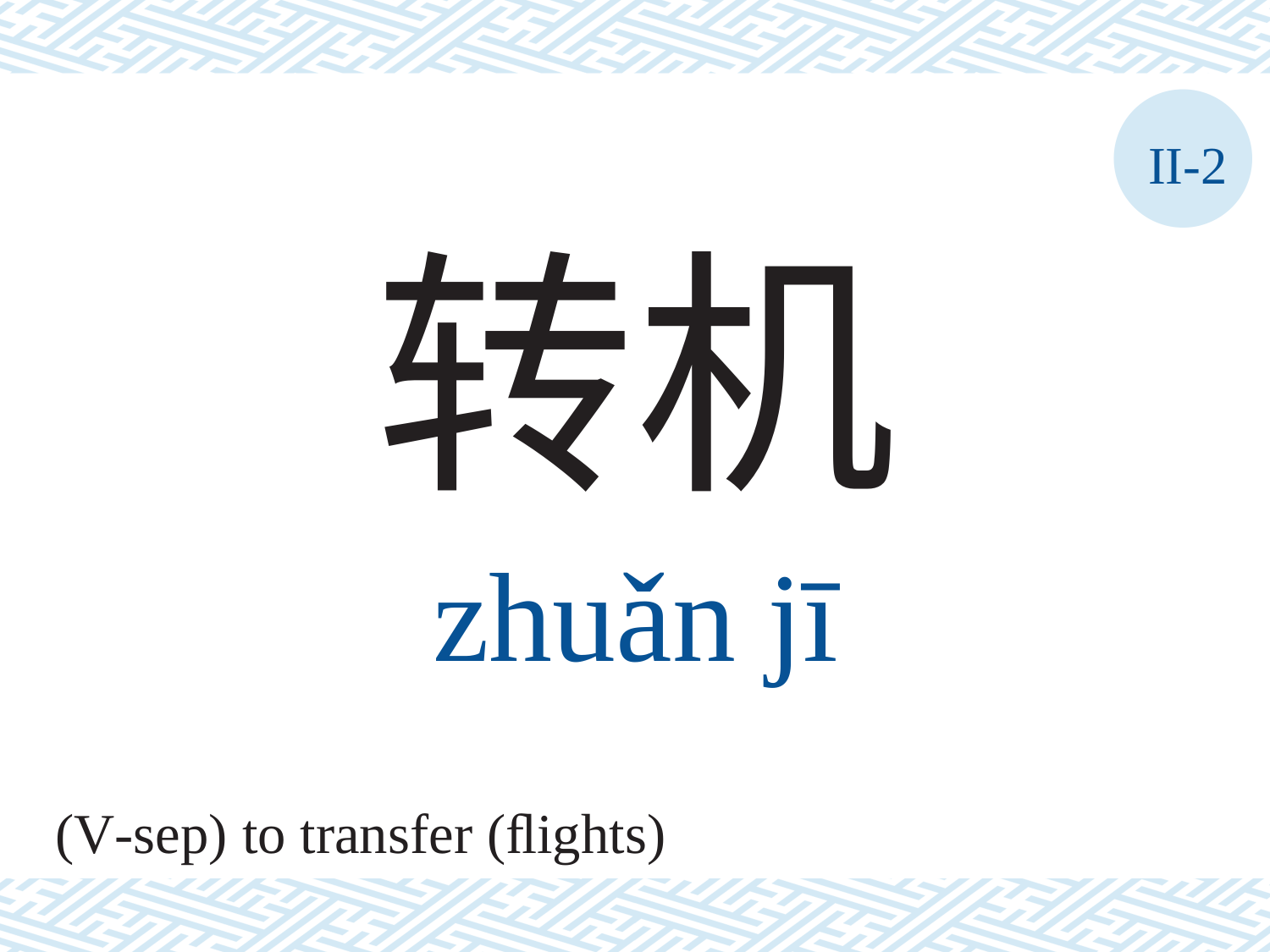

II-2
转机
zhuǎn	jī
(V-sep) to transfer (ﬂights)